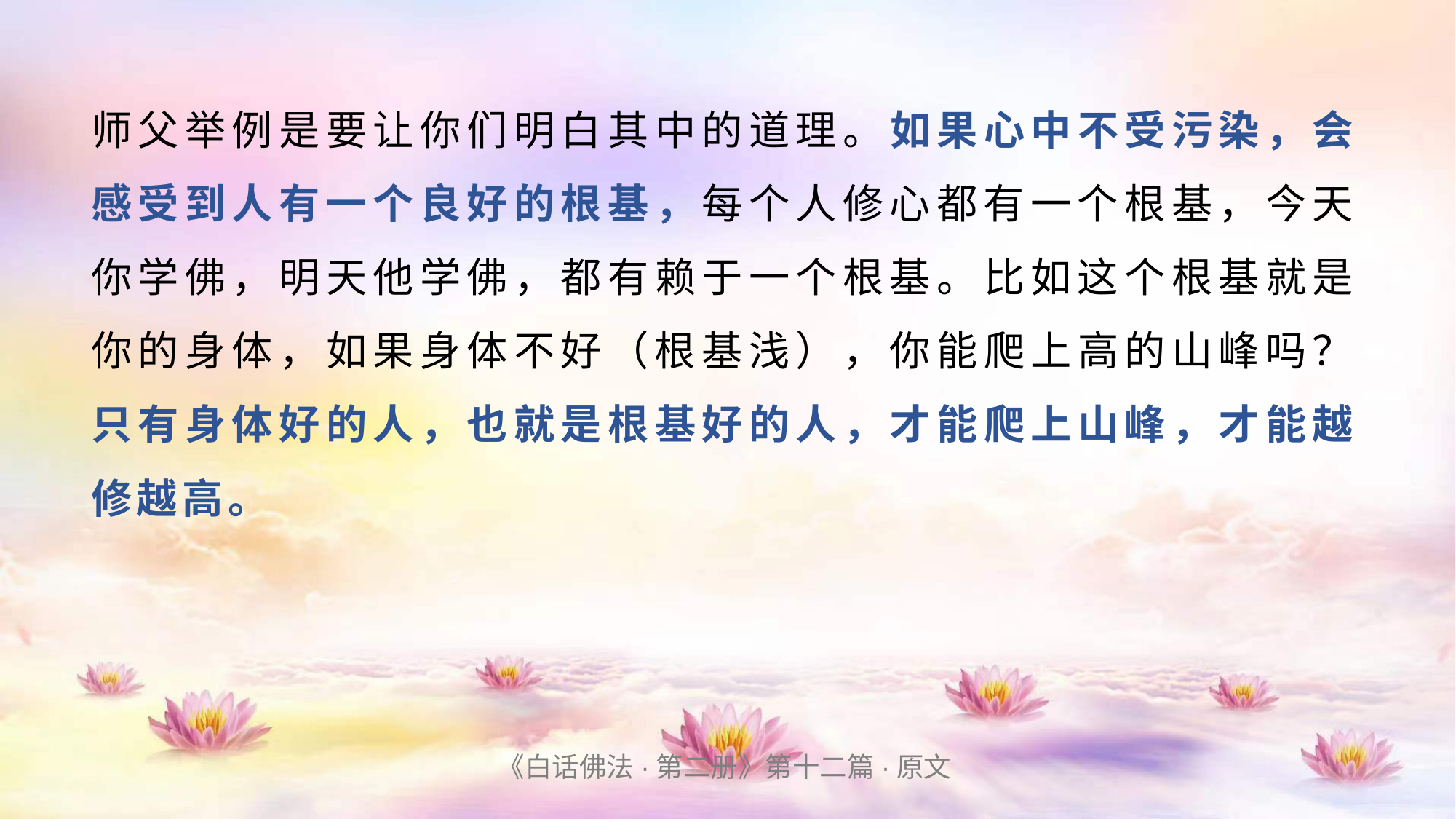

# 师父举例是要让你们明白其中的道理。如果心中不受污染，会感受到人有一个良好的根基，每个人修心都有一个根基，今天你学佛，明天他学佛，都有赖于一个根基。比如这个根基就是你的身体，如果身体不好（根基浅），你能爬上高的山峰吗？只有身体好的人，也就是根基好的人，才能爬上山峰，才能越修越高。
《白话佛法·第二册》第十二篇·原文